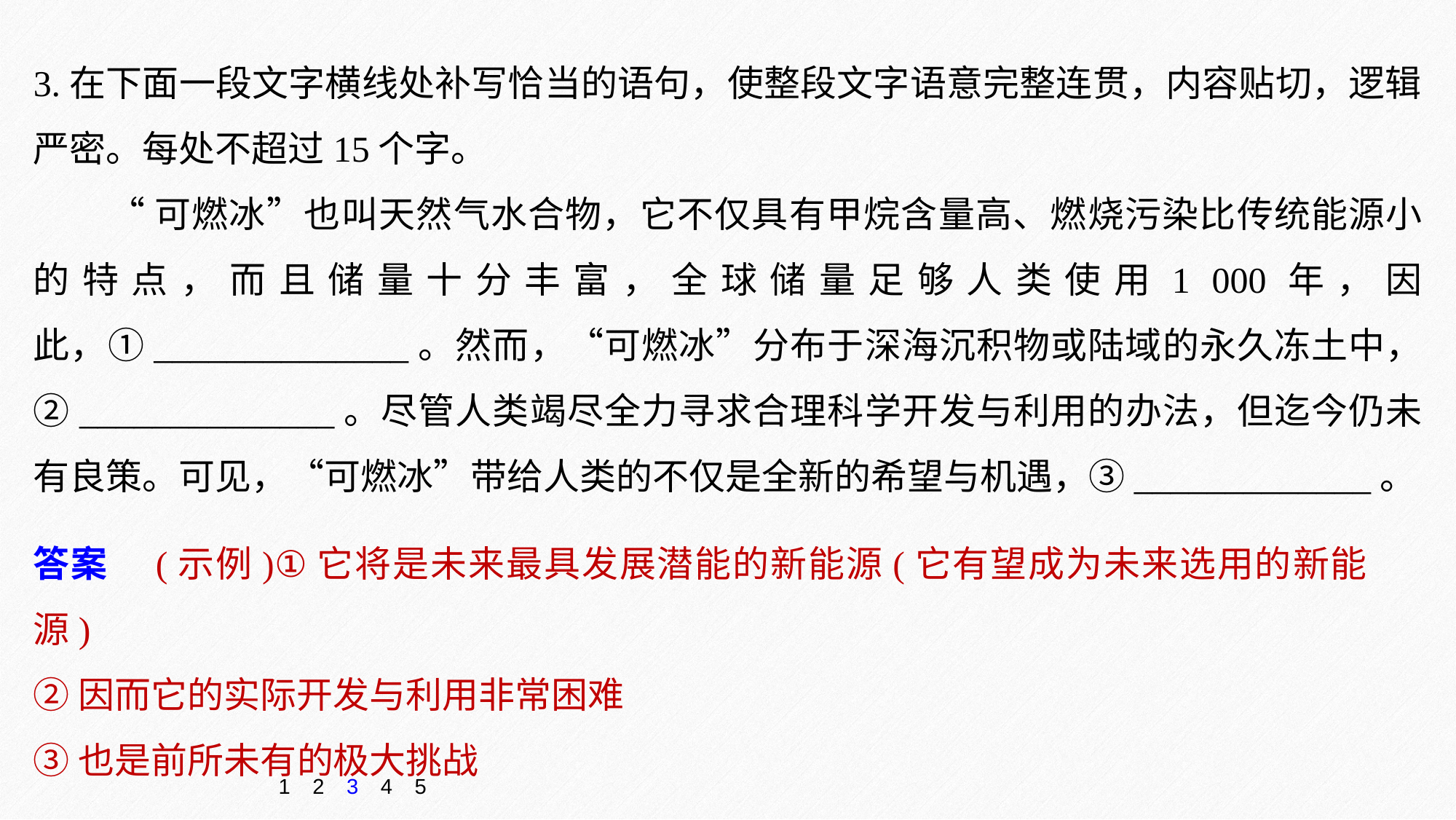

3.在下面一段文字横线处补写恰当的语句，使整段文字语意完整连贯，内容贴切，逻辑严密。每处不超过15个字。
“可燃冰”也叫天然气水合物，它不仅具有甲烷含量高、燃烧污染比传统能源小的特点，而且储量十分丰富，全球储量足够人类使用1 000年，因此，①______________。然而，“可燃冰”分布于深海沉积物或陆域的永久冻土中，②______________。尽管人类竭尽全力寻求合理科学开发与利用的办法，但迄今仍未有良策。可见，“可燃冰”带给人类的不仅是全新的希望与机遇，③_____________。
答案　(示例)①它将是未来最具发展潜能的新能源(它有望成为未来选用的新能源)
②因而它的实际开发与利用非常困难
③也是前所未有的极大挑战
1
2
3
4
5